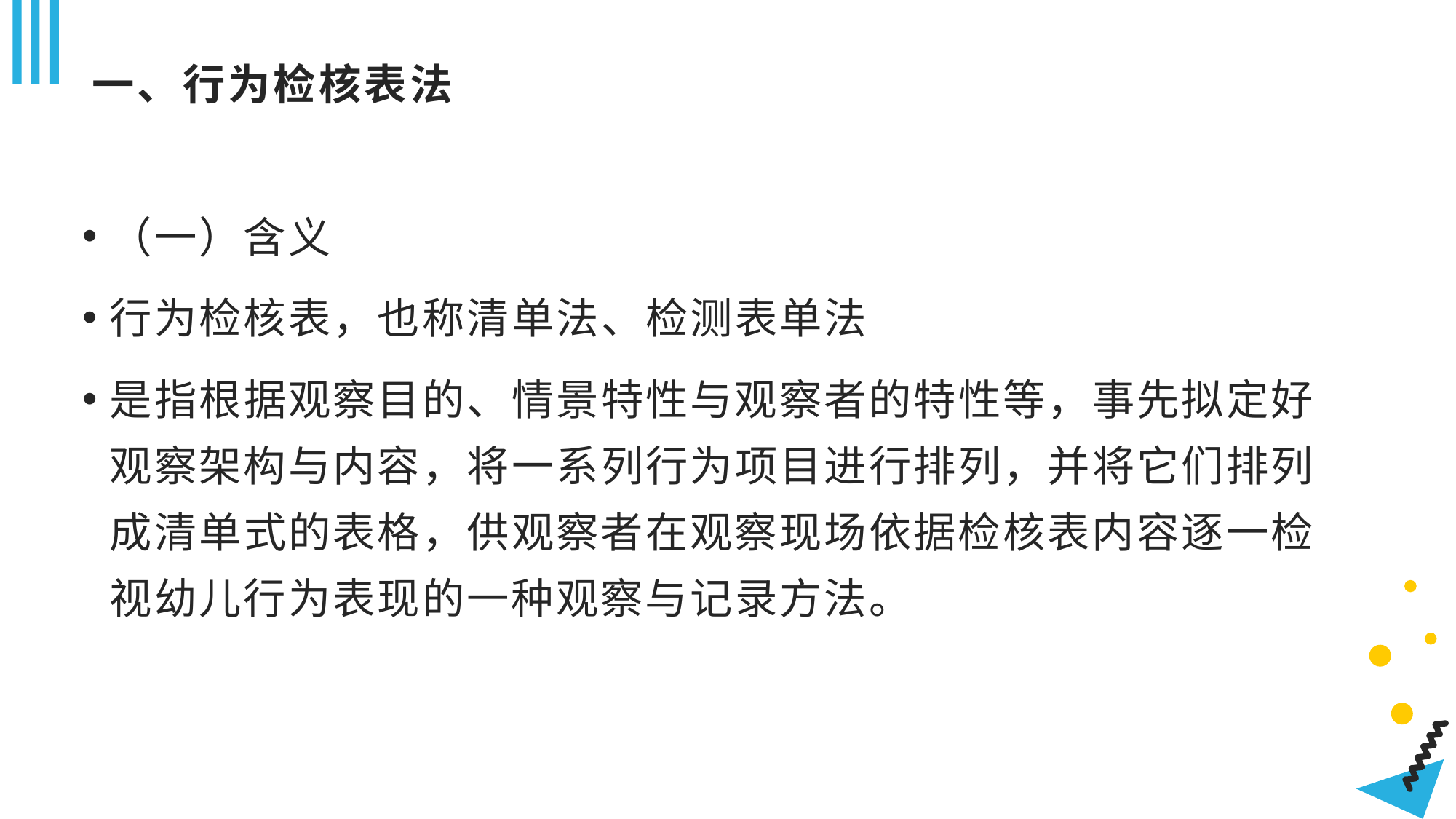

# 一、行为检核表法

（一）含义
行为检核表，也称清单法、检测表单法
是指根据观察目的、情景特性与观察者的特性等，事先拟定好观察架构与内容，将一系列行为项目进行排列，并将它们排列成清单式的表格，供观察者在观察现场依据检核表内容逐一检视幼儿行为表现的一种观察与记录方法。